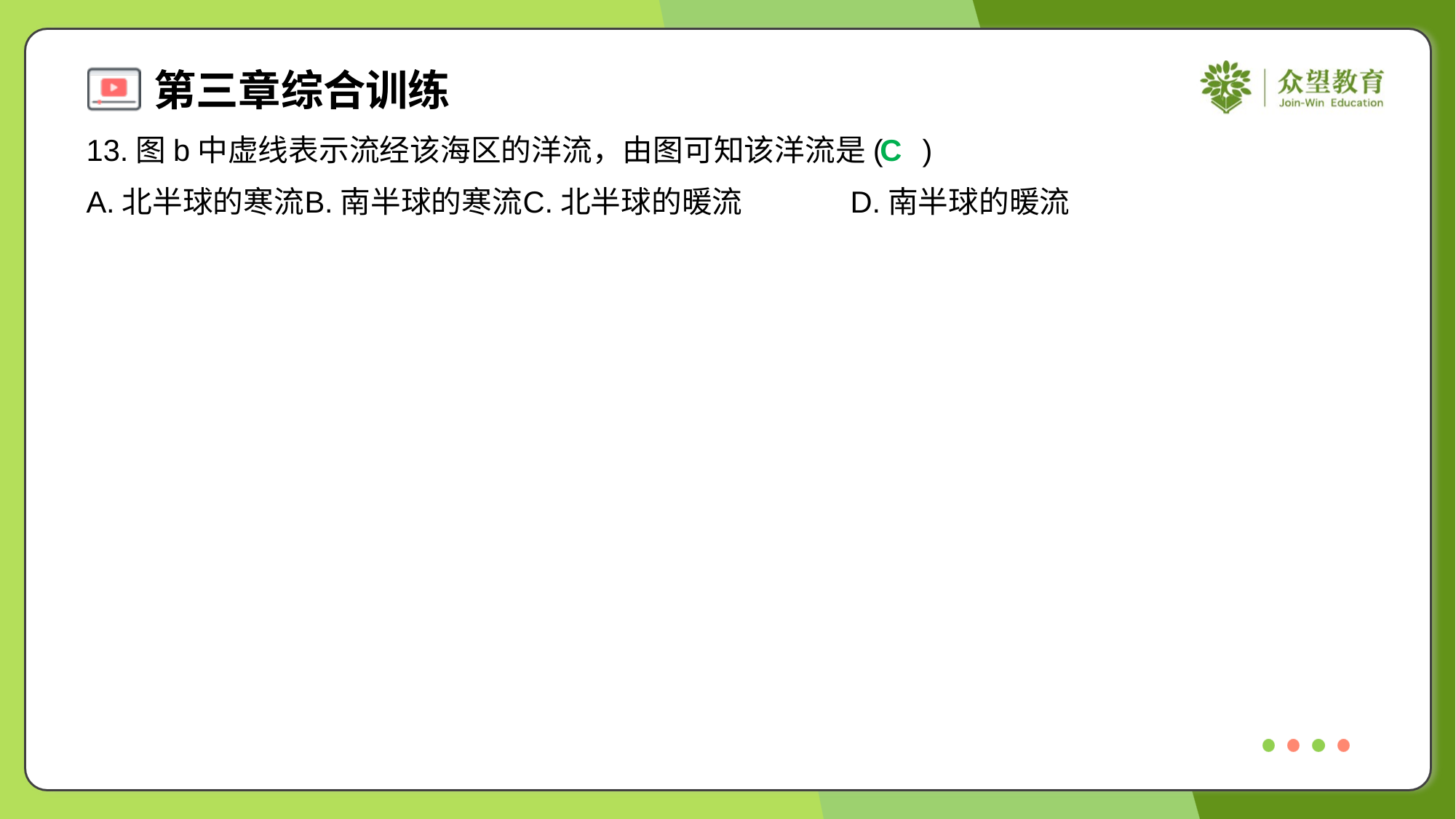

13.图b中虚线表示流经该海区的洋流，由图可知该洋流是(     )
C
A.北半球的寒流	B.南半球的寒流	C.北半球的暖流	D.南半球的暖流